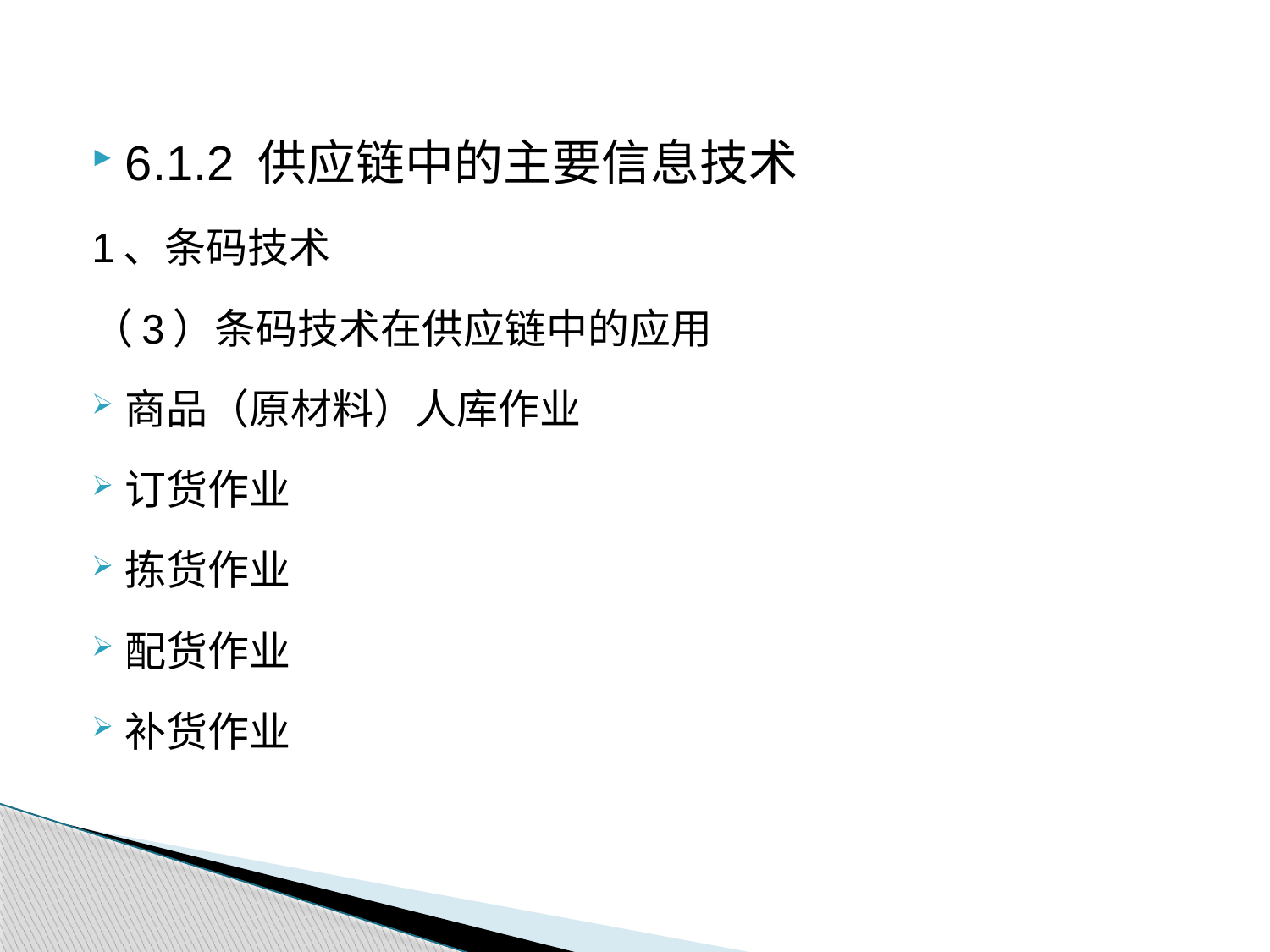

6.1.2 供应链中的主要信息技术
1、条码技术
（3）条码技术在供应链中的应用
商品（原材料）人库作业
订货作业
拣货作业
配货作业
补货作业